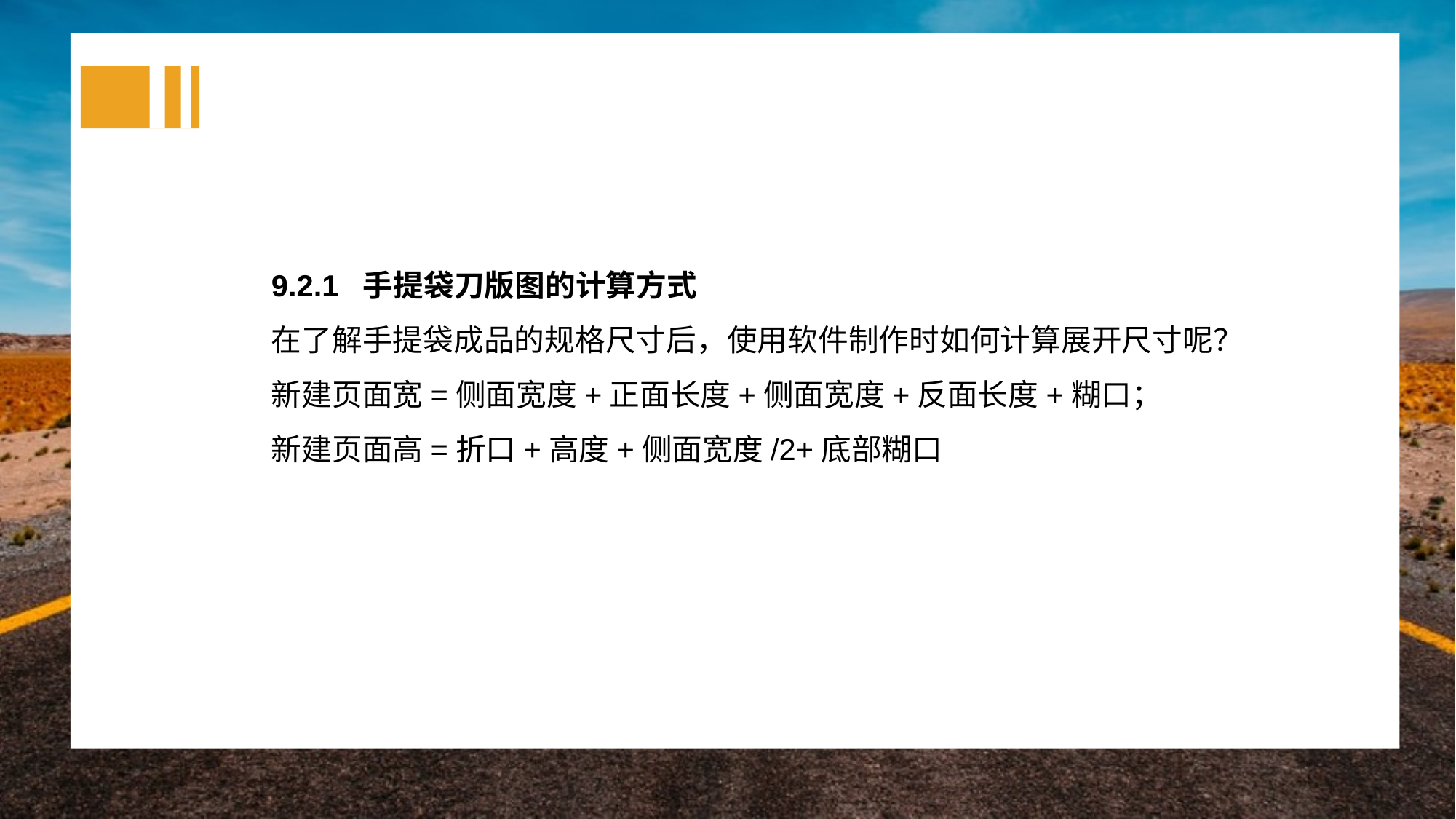

9.2.1  手提袋刀版图的计算方式
在了解手提袋成品的规格尺寸后，使用软件制作时如何计算展开尺寸呢？
新建页面宽=侧面宽度+正面长度+侧面宽度+反面长度+糊口；
新建页面高=折口+高度+侧面宽度/2+底部糊口